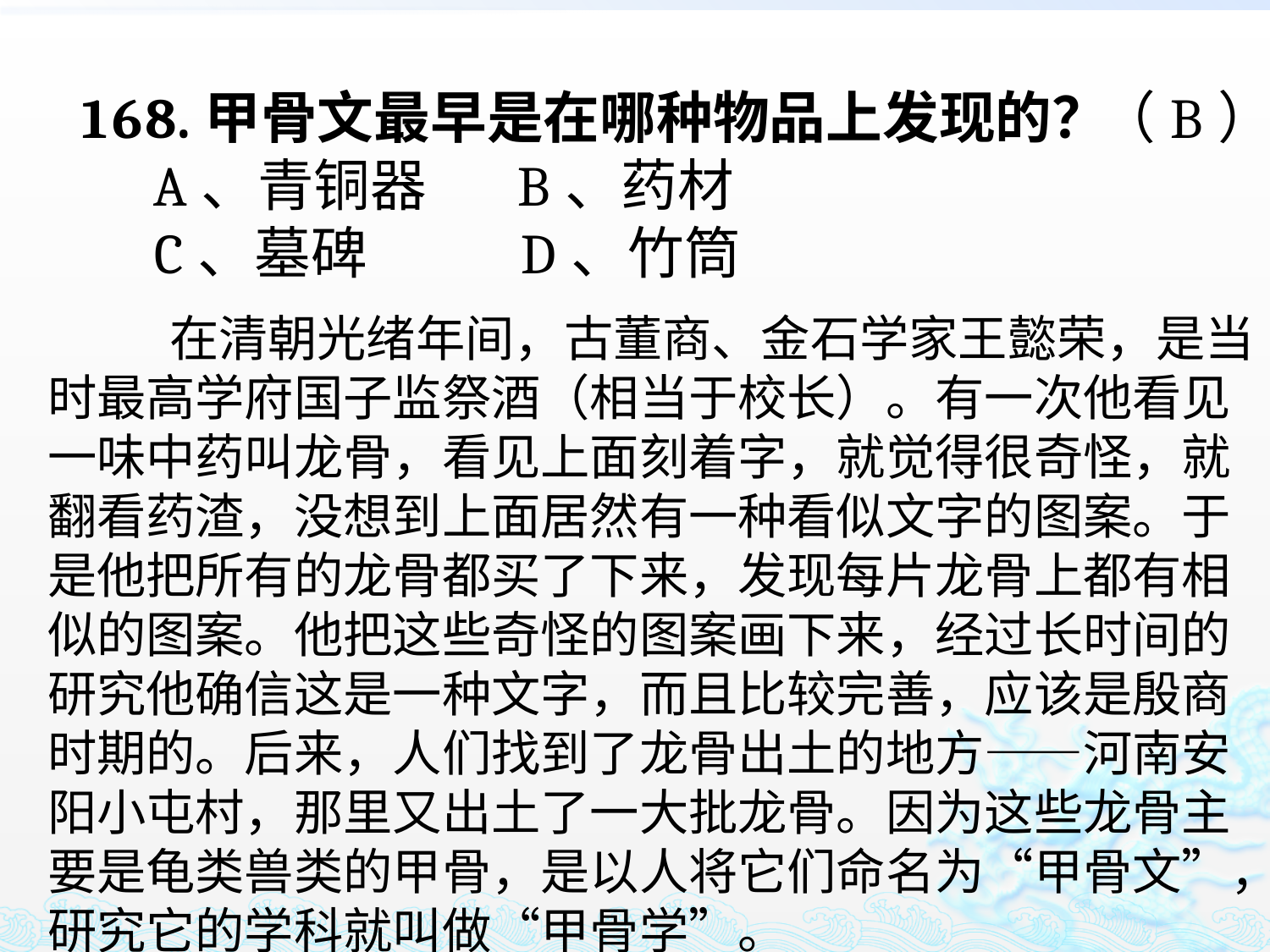

168.甲骨文最早是在哪种物品上发现的？
      A、青铜器      B、药材
      C、墓碑           D、竹筒
（B）
          在清朝光绪年间，古董商、金石学家王懿荣，是当时最高学府国子监祭酒（相当于校长）。有一次他看见一味中药叫龙骨，看见上面刻着字，就觉得很奇怪，就翻看药渣，没想到上面居然有一种看似文字的图案。于是他把所有的龙骨都买了下来，发现每片龙骨上都有相似的图案。他把这些奇怪的图案画下来，经过长时间的研究他确信这是一种文字，而且比较完善，应该是殷商时期的。后来，人们找到了龙骨出土的地方——河南安阳小屯村，那里又出土了一大批龙骨。因为这些龙骨主要是龟类兽类的甲骨，是以人将它们命名为“甲骨文”，研究它的学科就叫做“甲骨学”。